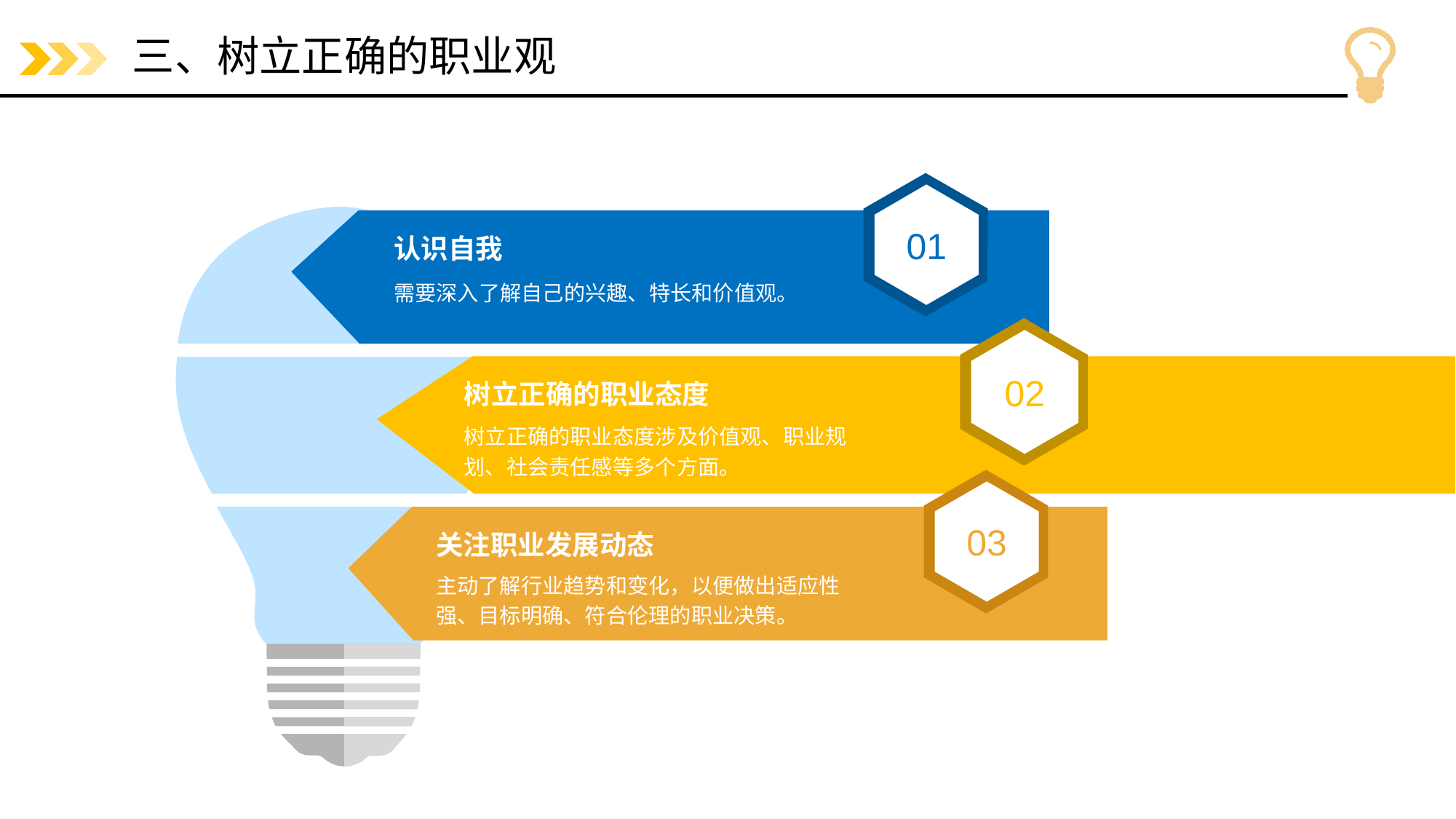

21
# 三、树立正确的职业观

01

认识自我
需要深入了解自己的兴趣、特长和价值观。

02

树立正确的职业态度
树立正确的职业态度涉及价值观、职业规划、社会责任感等多个方面。

03

关注职业发展动态
主动了解行业趋势和变化，以便做出适应性强、目标明确、符合伦理的职业决策。